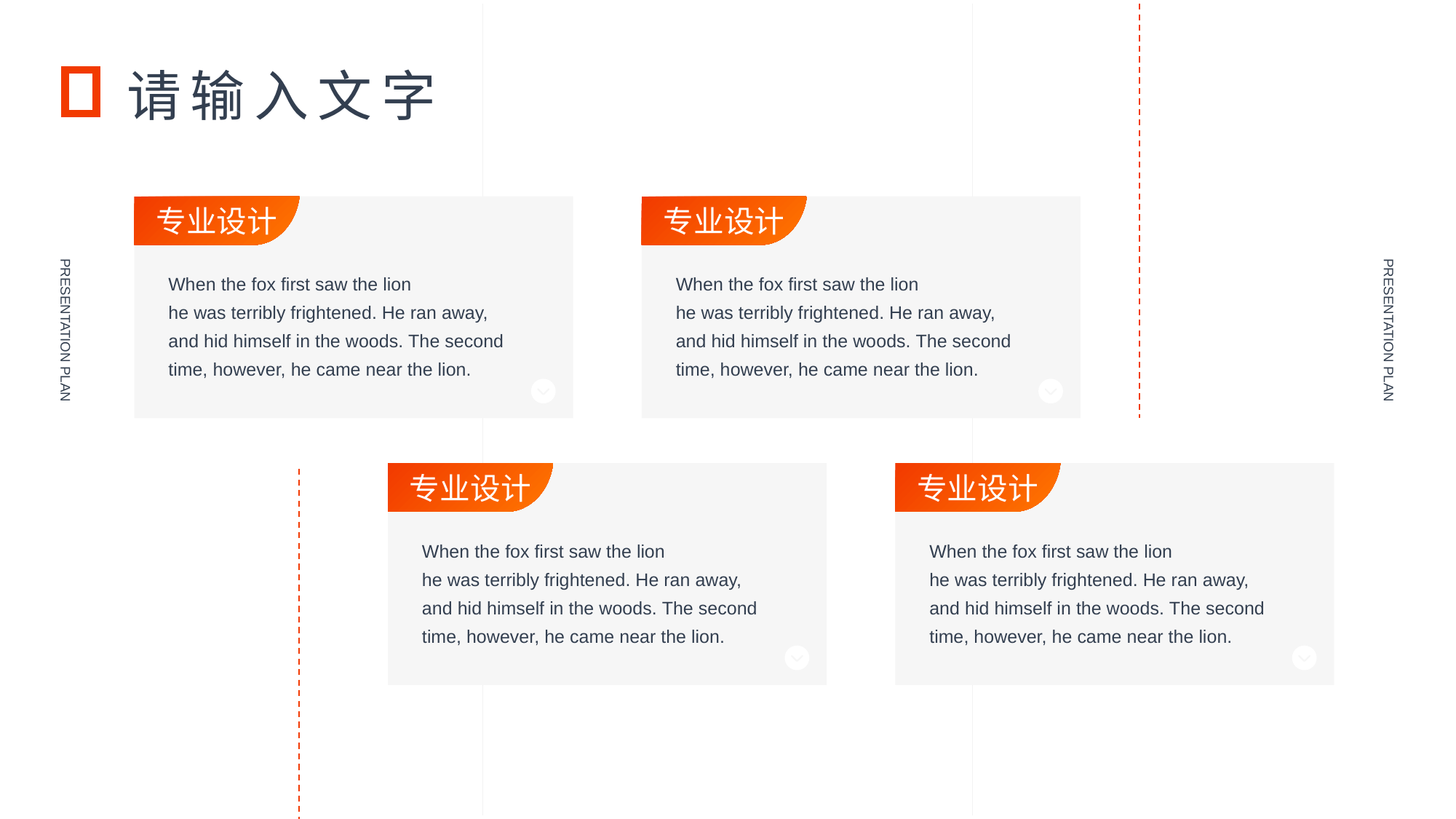

请输入文字

专业设计
When the fox first saw the lion he was terribly frightened. He ran away, and hid himself in the woods. The second time, however, he came near the lion.

专业设计
When the fox first saw the lion he was terribly frightened. He ran away, and hid himself in the woods. The second time, however, he came near the lion.

PRESENTATION PLAN
PRESENTATION PLAN

专业设计
When the fox first saw the lion he was terribly frightened. He ran away, and hid himself in the woods. The second time, however, he came near the lion.

专业设计
When the fox first saw the lion he was terribly frightened. He ran away, and hid himself in the woods. The second time, however, he came near the lion.